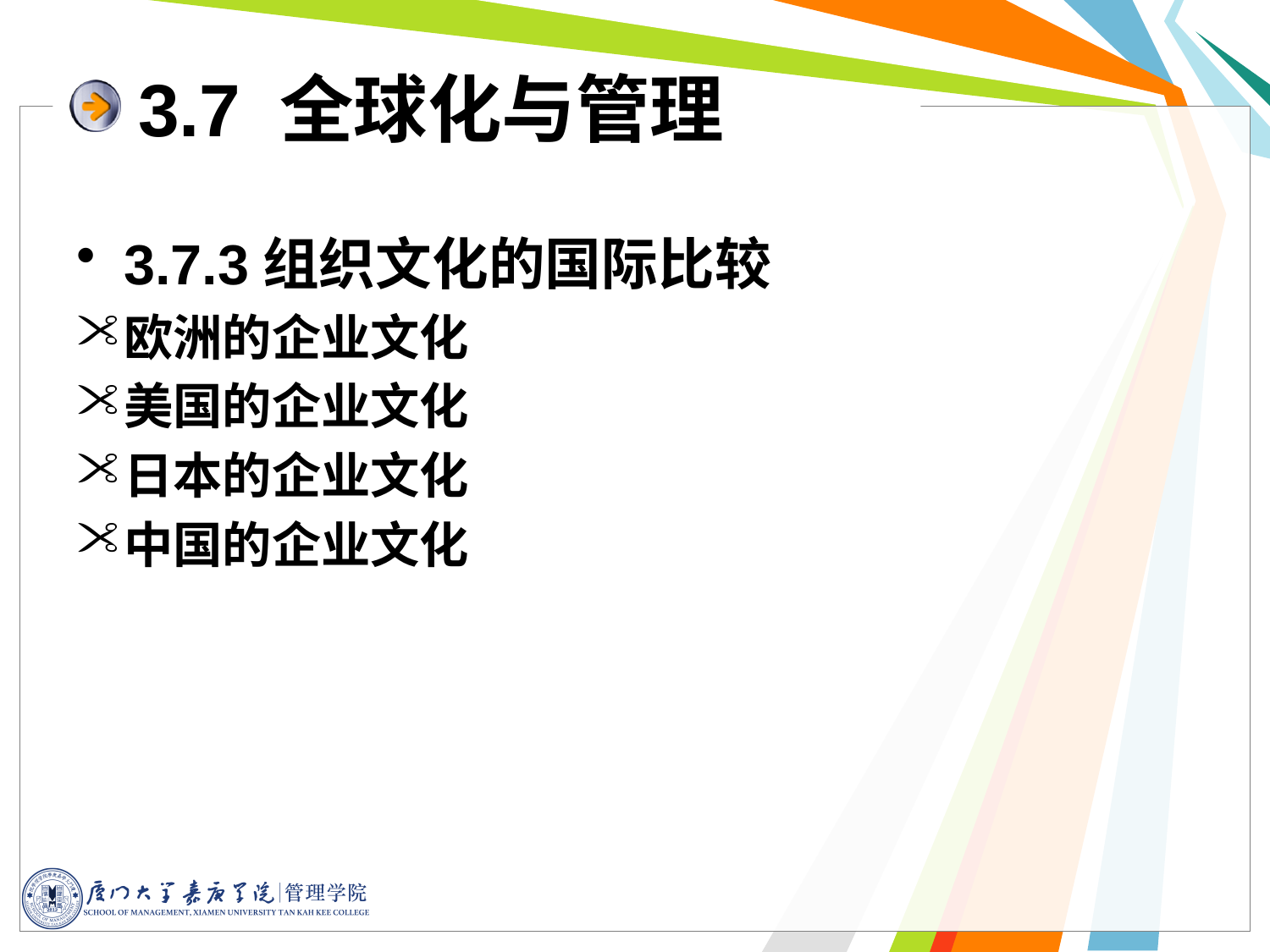

# 3.7 全球化与管理
3.7.3组织文化的国际比较
欧洲的企业文化
美国的企业文化
日本的企业文化
中国的企业文化